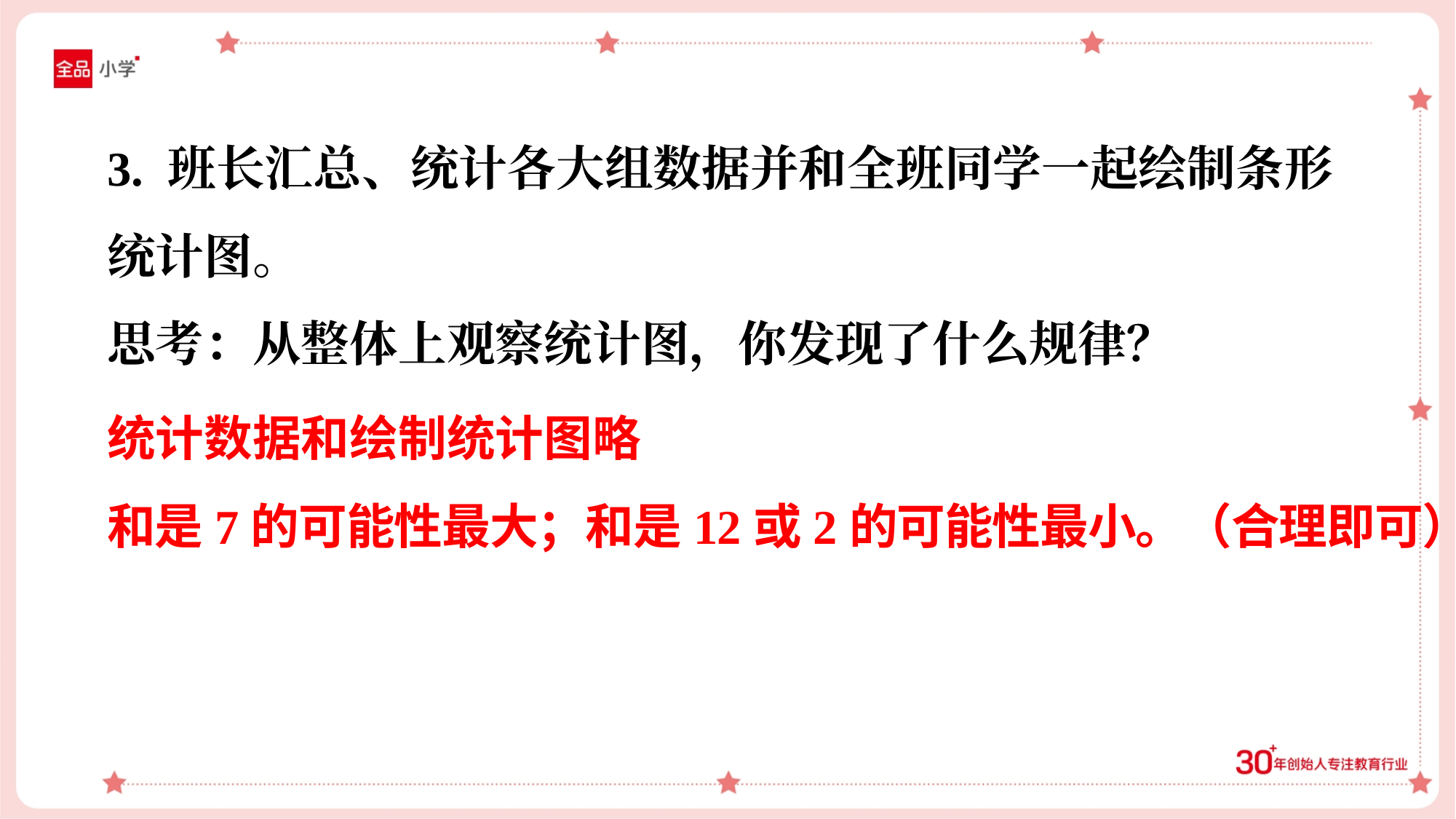

3. 班长汇总、统计各大组数据并和全班同学一起绘制条形
统计图。
思考：从整体上观察统计图，你发现了什么规律？
统计数据和绘制统计图略
和是7的可能性最大；和是12或2的可能性最小。（合理即可）